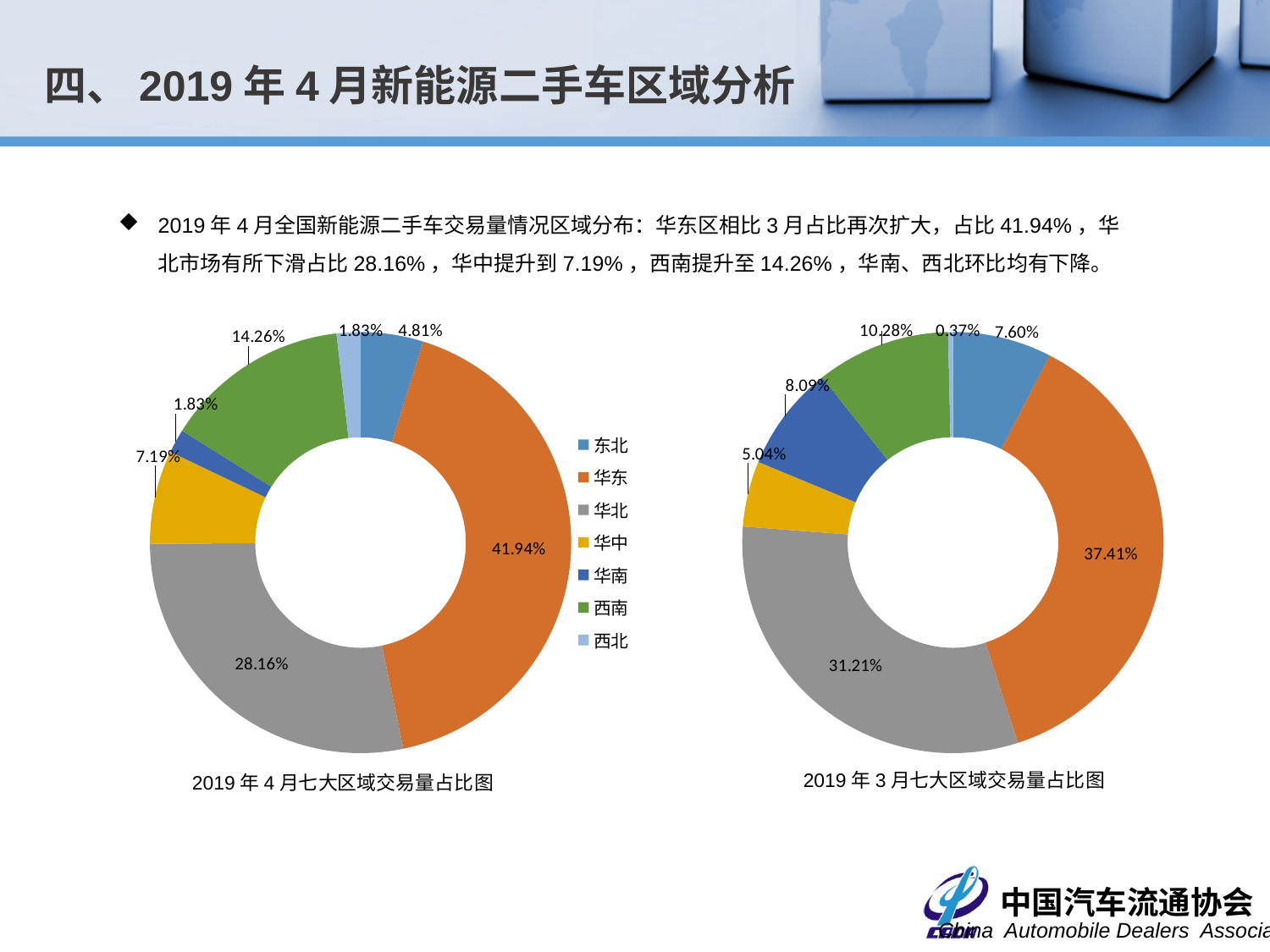

四、2019年4月新能源二手车区域分析
2019年4月全国新能源二手车交易量情况区域分布：华东区相比3月占比再次扩大，占比41.94%，华北市场有所下滑占比28.16%，华中提升到7.19%，西南提升至14.26%，华南、西北环比均有下降。

### Chart

| Category |  |
|---|---|
| 东北 | 184.0 |
| 华东 | 906.0 |
| 华北 | 756.0 |
| 华中 | 122.0 |
| 华南 | 196.0 |
| 西南 | 249.0 |
| 西北 | 9.0 |

### Chart

| Category |  |
|---|---|
| 东北 | 121.0 |
| 华东 | 1056.0 |
| 华北 | 709.0 |
| 华中 | 181.0 |
| 华南 | 46.0 |
| 西南 | 359.0 |
| 西北 | 46.0 |
2019年3月七大区域交易量占比图
2019年4月七大区域交易量占比图